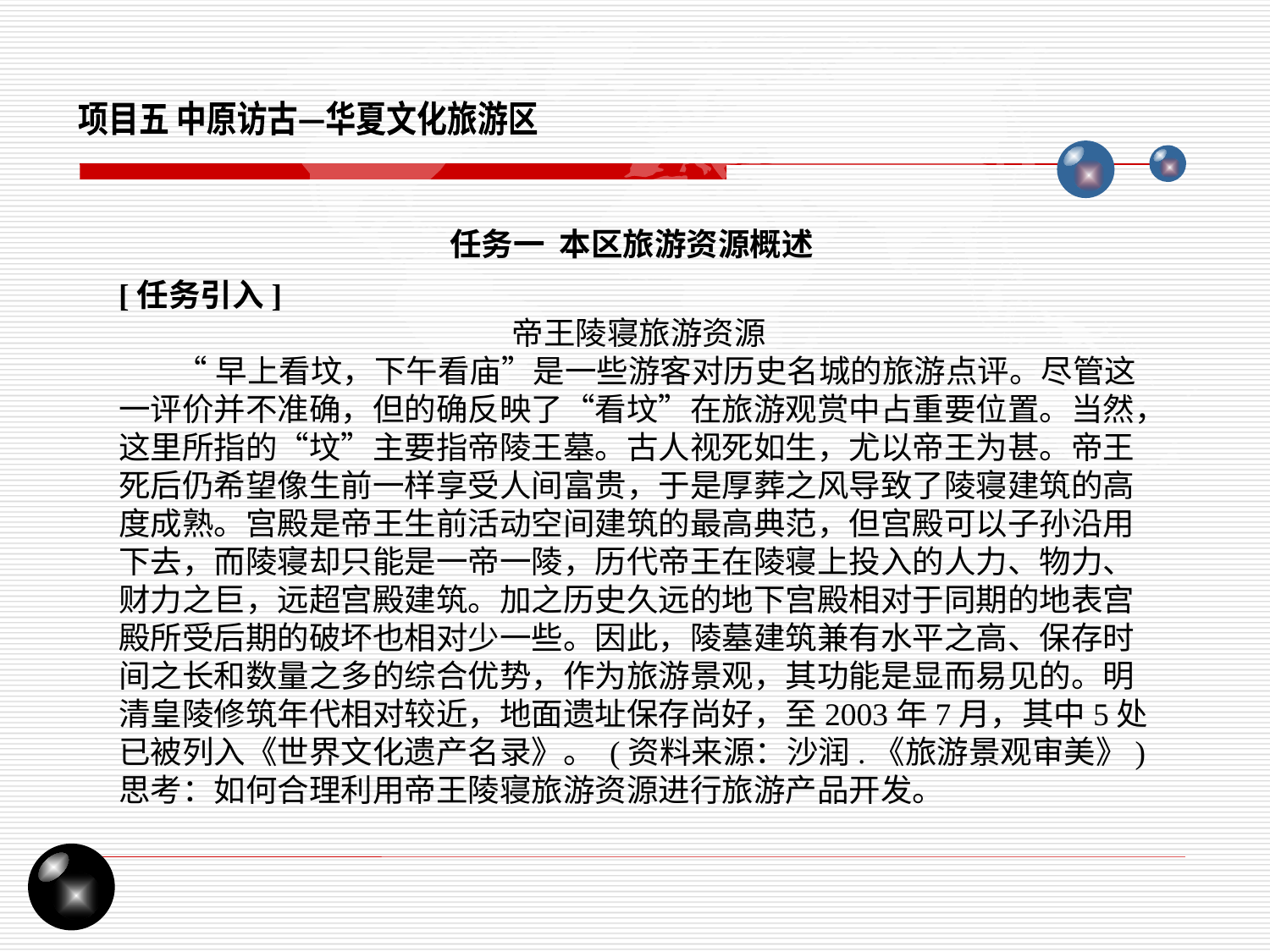

项目五 中原访古—华夏文化旅游区
任务一  本区旅游资源概述
[任务引入]
帝王陵寝旅游资源
        “早上看坟，下午看庙”是一些游客对历史名城的旅游点评。尽管这一评价并不准确，但的确反映了“看坟”在旅游观赏中占重要位置。当然，这里所指的“坟”主要指帝陵王墓。古人视死如生，尤以帝王为甚。帝王死后仍希望像生前一样享受人间富贵，于是厚葬之风导致了陵寝建筑的高度成熟。宫殿是帝王生前活动空间建筑的最高典范，但宫殿可以子孙沿用下去，而陵寝却只能是一帝一陵，历代帝王在陵寝上投入的人力、物力、财力之巨，远超宫殿建筑。加之历史久远的地下宫殿相对于同期的地表宫殿所受后期的破坏也相对少一些。因此，陵墓建筑兼有水平之高、保存时间之长和数量之多的综合优势，作为旅游景观，其功能是显而易见的。明清皇陵修筑年代相对较近，地面遗址保存尚好，至2003年7月，其中5处已被列入《世界文化遗产名录》。 (资料来源：沙润.《旅游景观审美》)
思考：如何合理利用帝王陵寝旅游资源进行旅游产品开发。